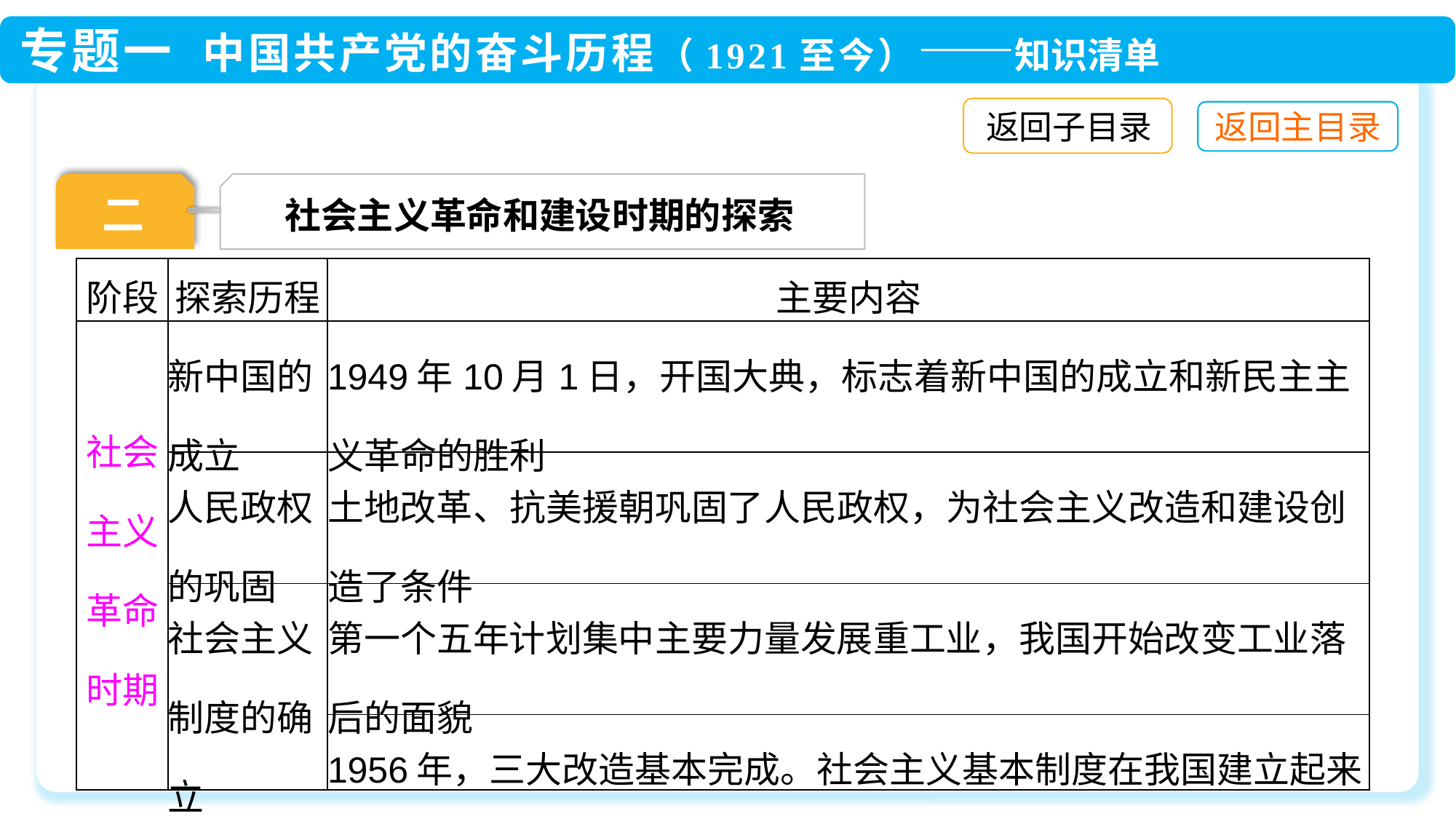

返回子目录
社会主义革命和建设时期的探索
二

| 阶段 | 探索历程 | 主要内容 |
| --- | --- | --- |
| 社会主义革命时期 | 新中国的成立 | 1949年10月1日，开国大典，标志着新中国的成立和新民主主义革命的胜利 |
|  | 人民政权的巩固 | 土地改革、抗美援朝巩固了人民政权，为社会主义改造和建设创造了条件 |
|  | 社会主义制度的确立 | 第一个五年计划集中主要力量发展重工业，我国开始改变工业落后的面貌 |
|  |  | 1956年，三大改造基本完成。社会主义基本制度在我国建立起来 |